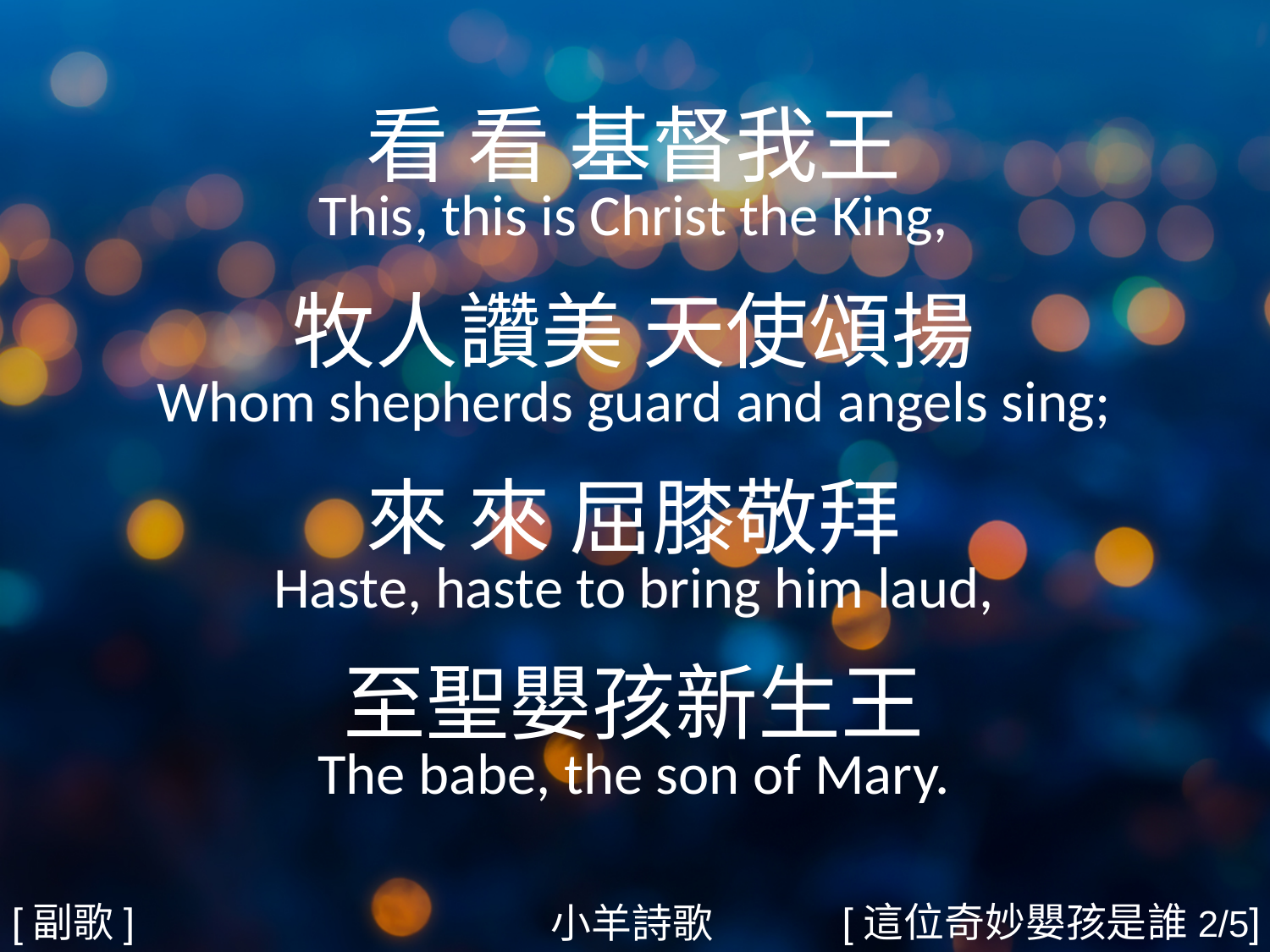

看 看 基督我王
This, this is Christ the King,

牧人讚美 天使頌揚
Whom shepherds guard and angels sing;

來 來 屈膝敬拜
Haste, haste to bring him laud,

至聖嬰孩新生王
The babe, the son of Mary.
#

[副歌]
[這位奇妙嬰孩是誰2/5]
小羊詩歌